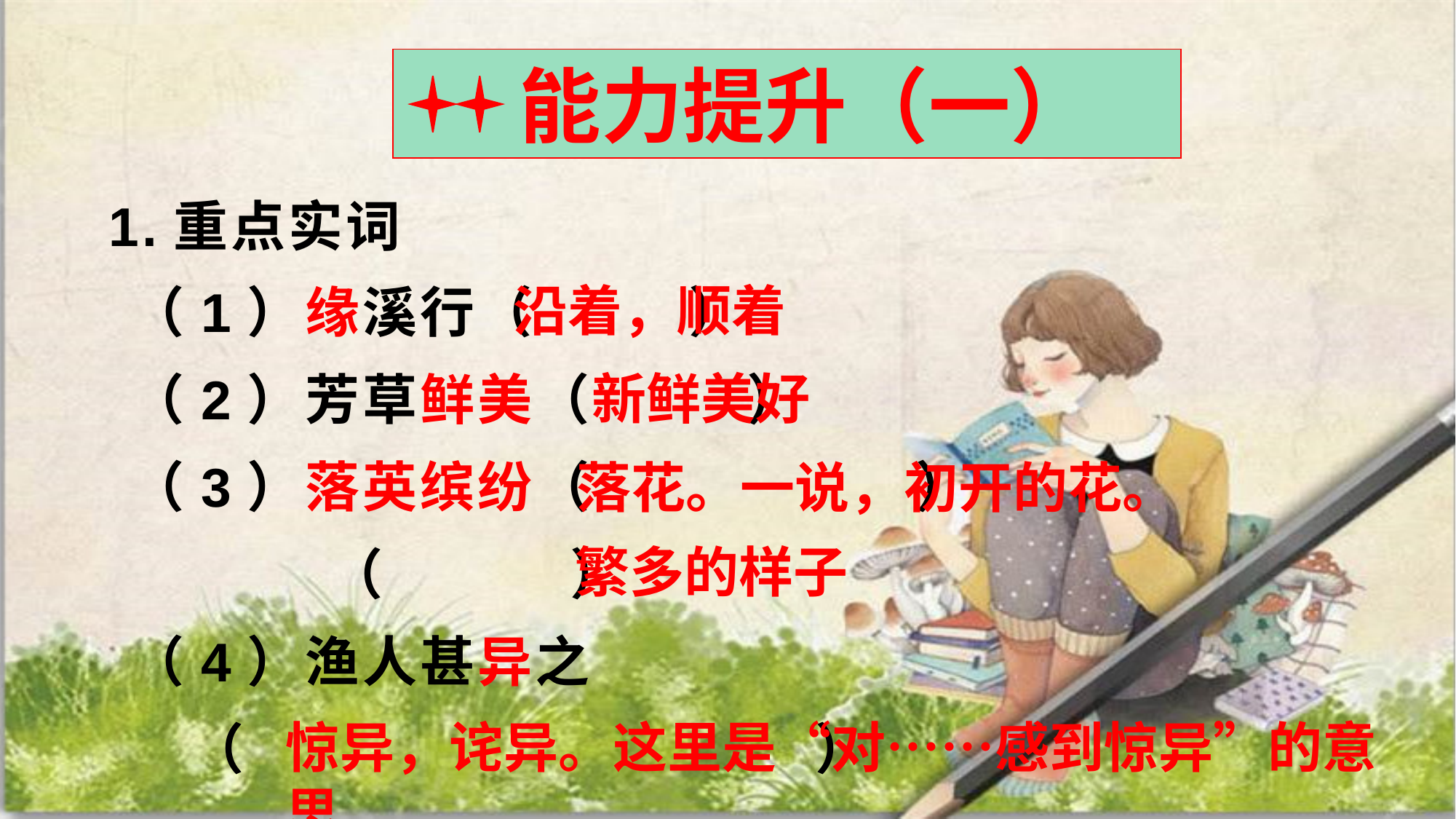

能力提升（一）

1.重点实词

（1）缘溪行（          ）
（2）芳草鲜美（          ）
（3）落英缤纷（                     ）
            （            ）
（4）渔人甚异之
   （                                     ）
沿着，顺着
新鲜美好
落花。一说，初开的花。
繁多的样子
惊异，诧异。这里是“对……感到惊异”的意思。